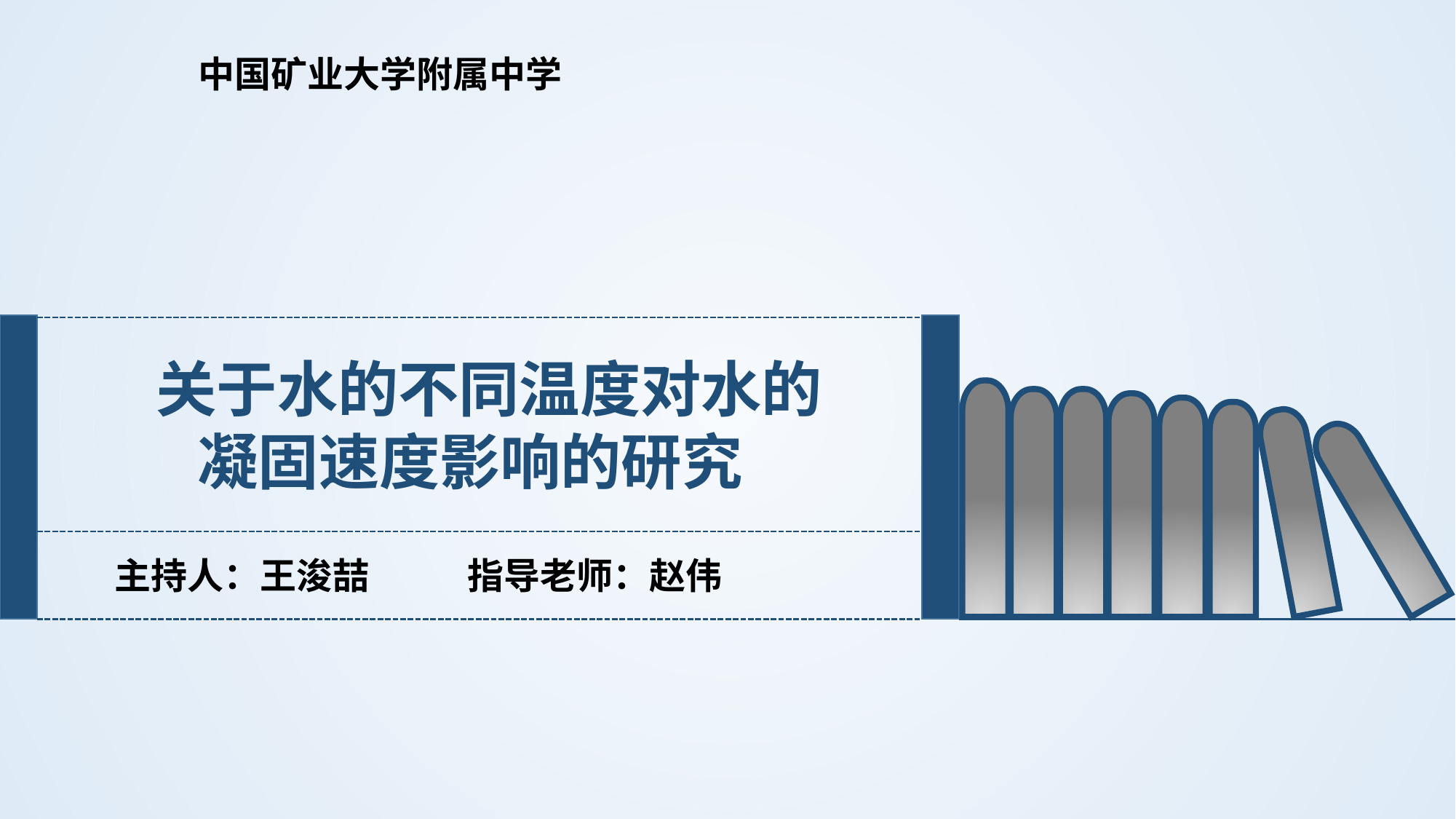

中国矿业大学附属中学

关于水的不同温度对水的     凝固速度影响的研究
主持人：王浚喆
指导老师：赵伟